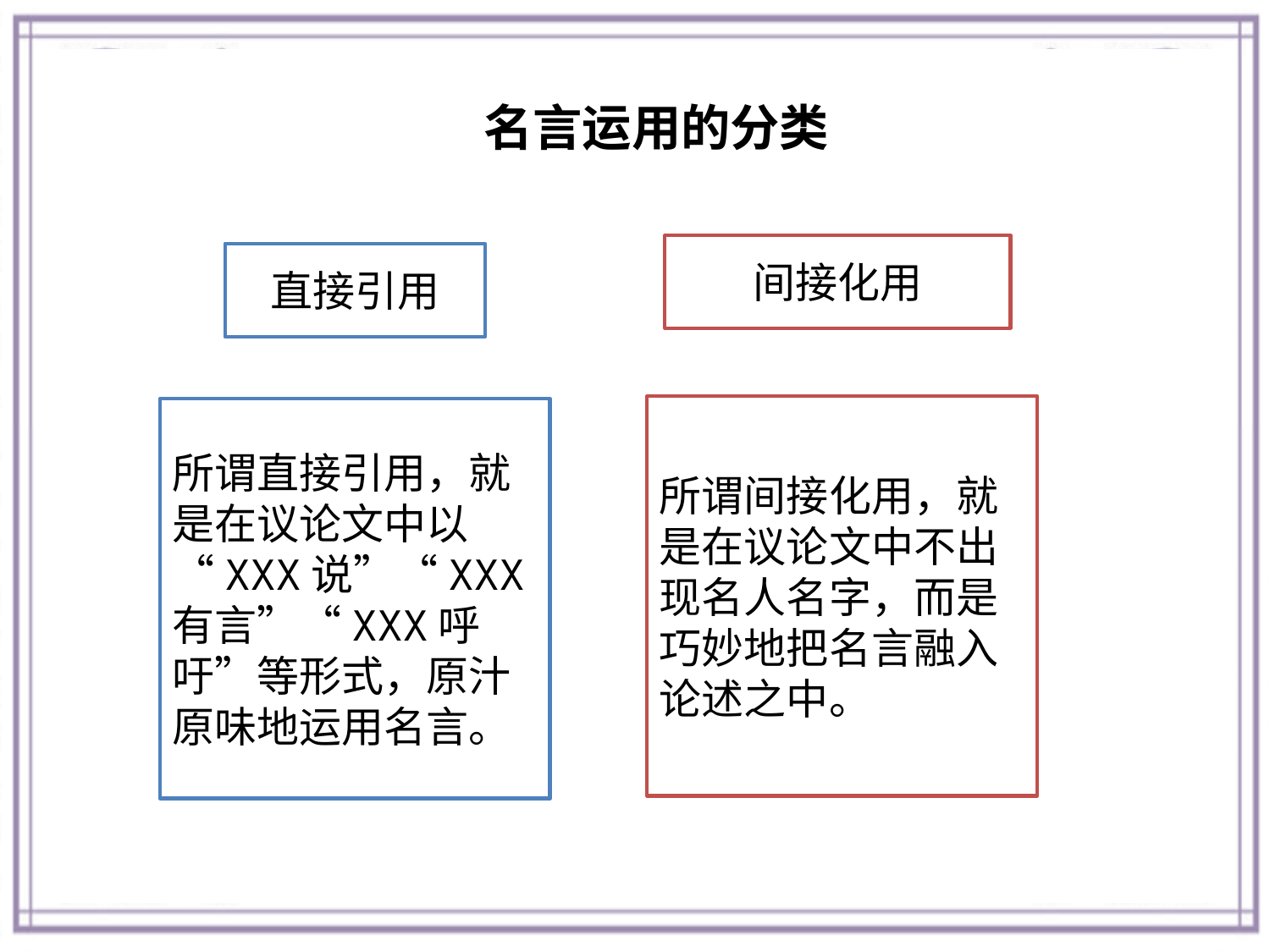

名言运用的分类
间接化用
直接引用
所谓间接化用，就是在议论文中不出现名人名字，而是巧妙地把名言融入论述之中。
所谓直接引用，就是在议论文中以“XXX说”“XXX有言”“XXX呼吁”等形式，原汁原味地运用名言。